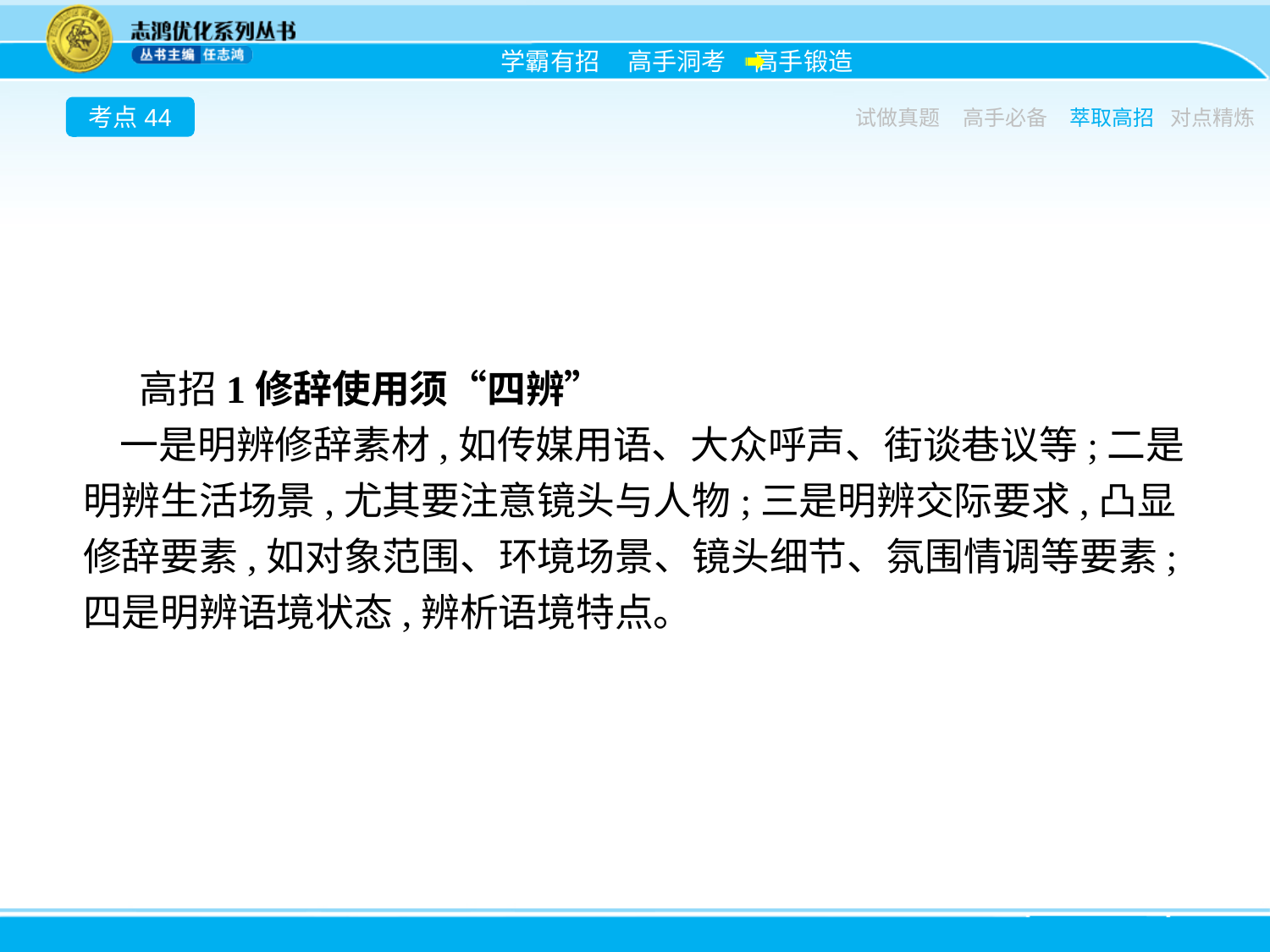

考点44
试做真题
高手必备
萃取高招
对点精炼
高招1修辞使用须“四辨”
一是明辨修辞素材,如传媒用语、大众呼声、街谈巷议等;二是明辨生活场景,尤其要注意镜头与人物;三是明辨交际要求,凸显修辞要素,如对象范围、环境场景、镜头细节、氛围情调等要素;四是明辨语境状态,辨析语境特点。